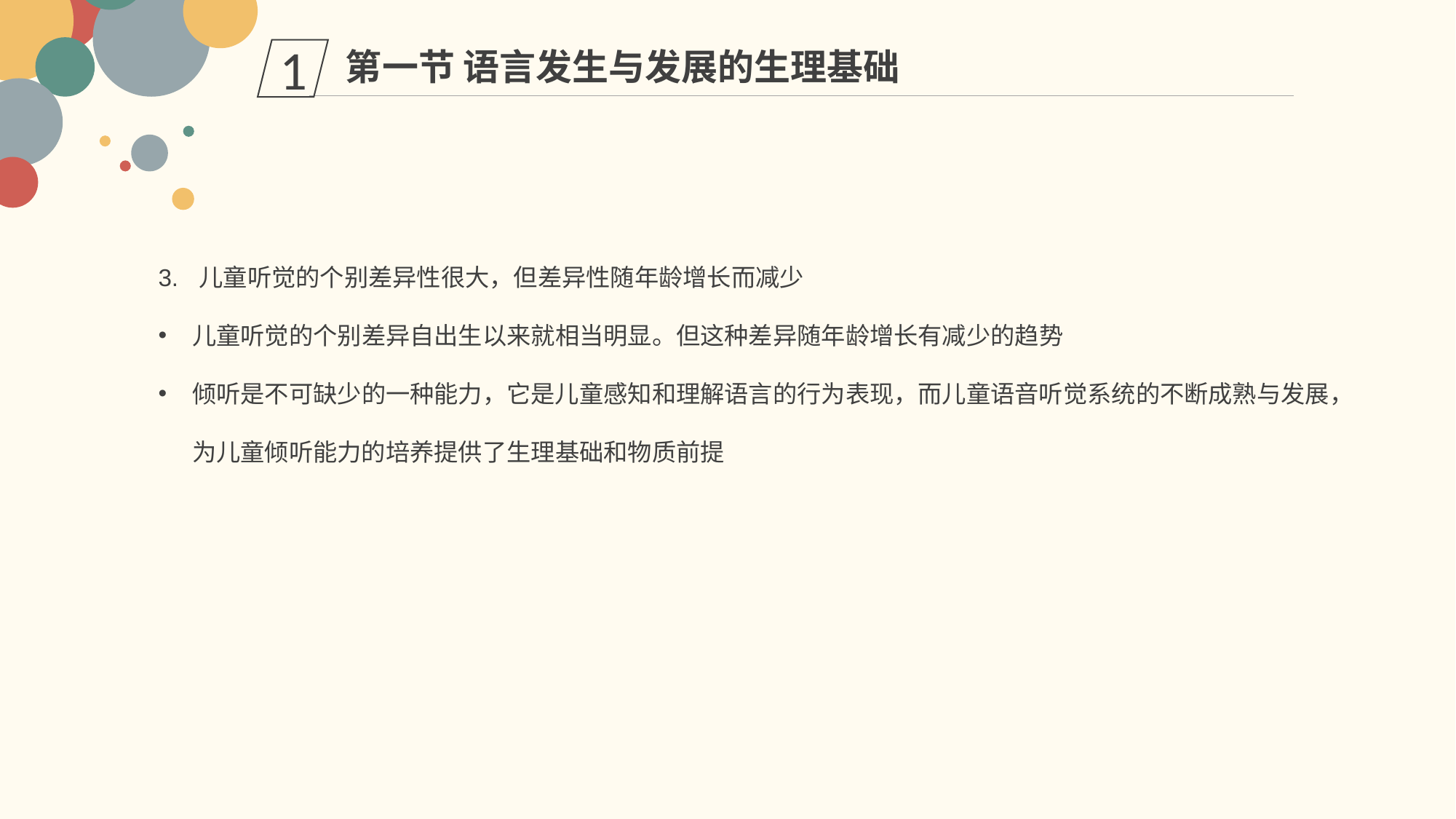

第一节 语言发生与发展的生理基础
1
儿童听觉的个别差异性很大，但差异性随年龄增长而减少
儿童听觉的个别差异自出生以来就相当明显。但这种差异随年龄增长有减少的趋势
倾听是不可缺少的一种能力，它是儿童感知和理解语言的行为表现，而儿童语音听觉系统的不断成熟与发展，为儿童倾听能力的培养提供了生理基础和物质前提